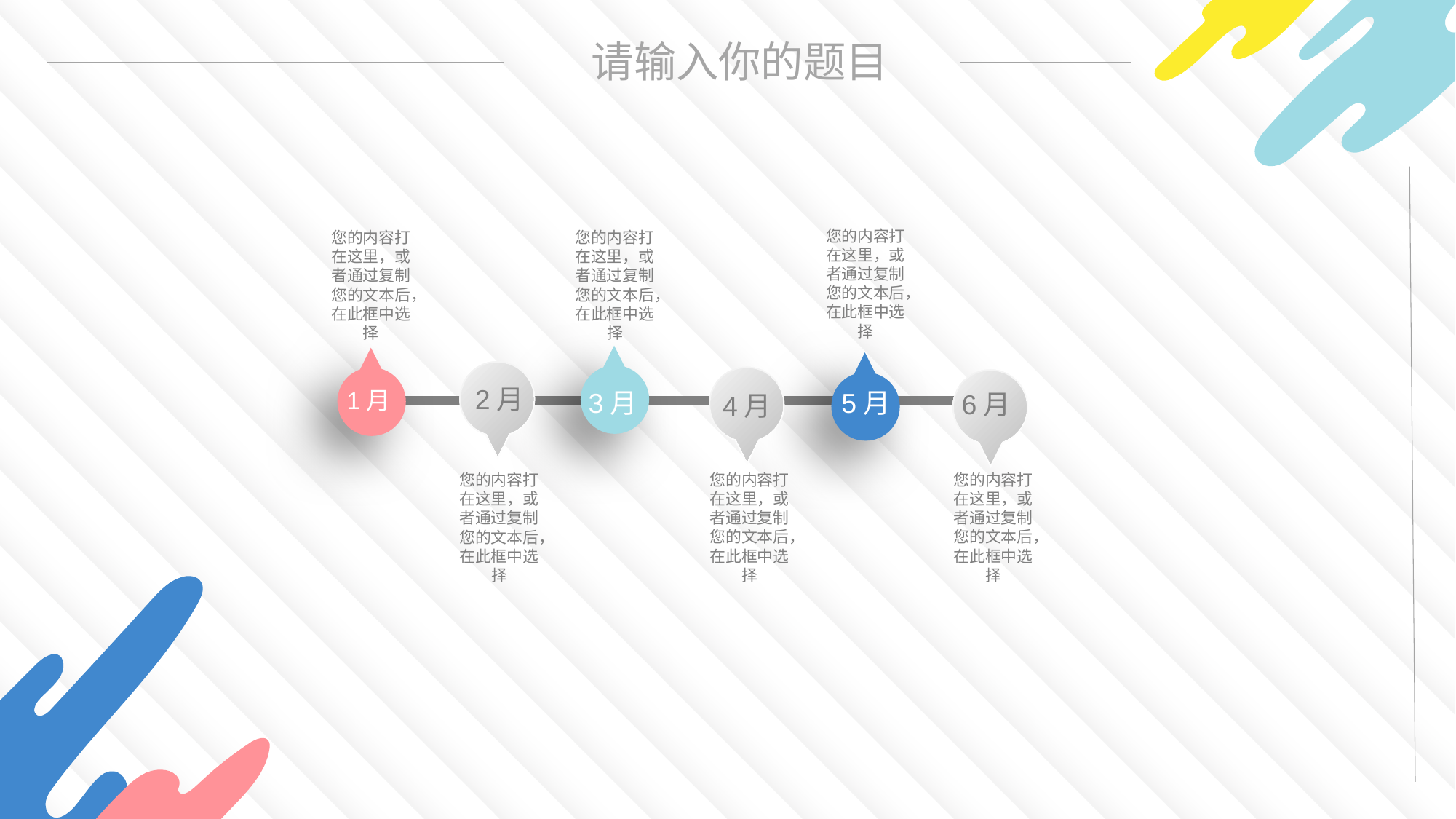

您的内容打在这里，或者通过复制您的文本后，在此框中选择
您的内容打在这里，或者通过复制您的文本后，在此框中选择
您的内容打在这里，或者通过复制您的文本后，在此框中选择

2月
1月
3月
5月
6月
4月
您的内容打在这里，或者通过复制您的文本后，在此框中选择
您的内容打在这里，或者通过复制您的文本后，在此框中选择
您的内容打在这里，或者通过复制您的文本后，在此框中选择